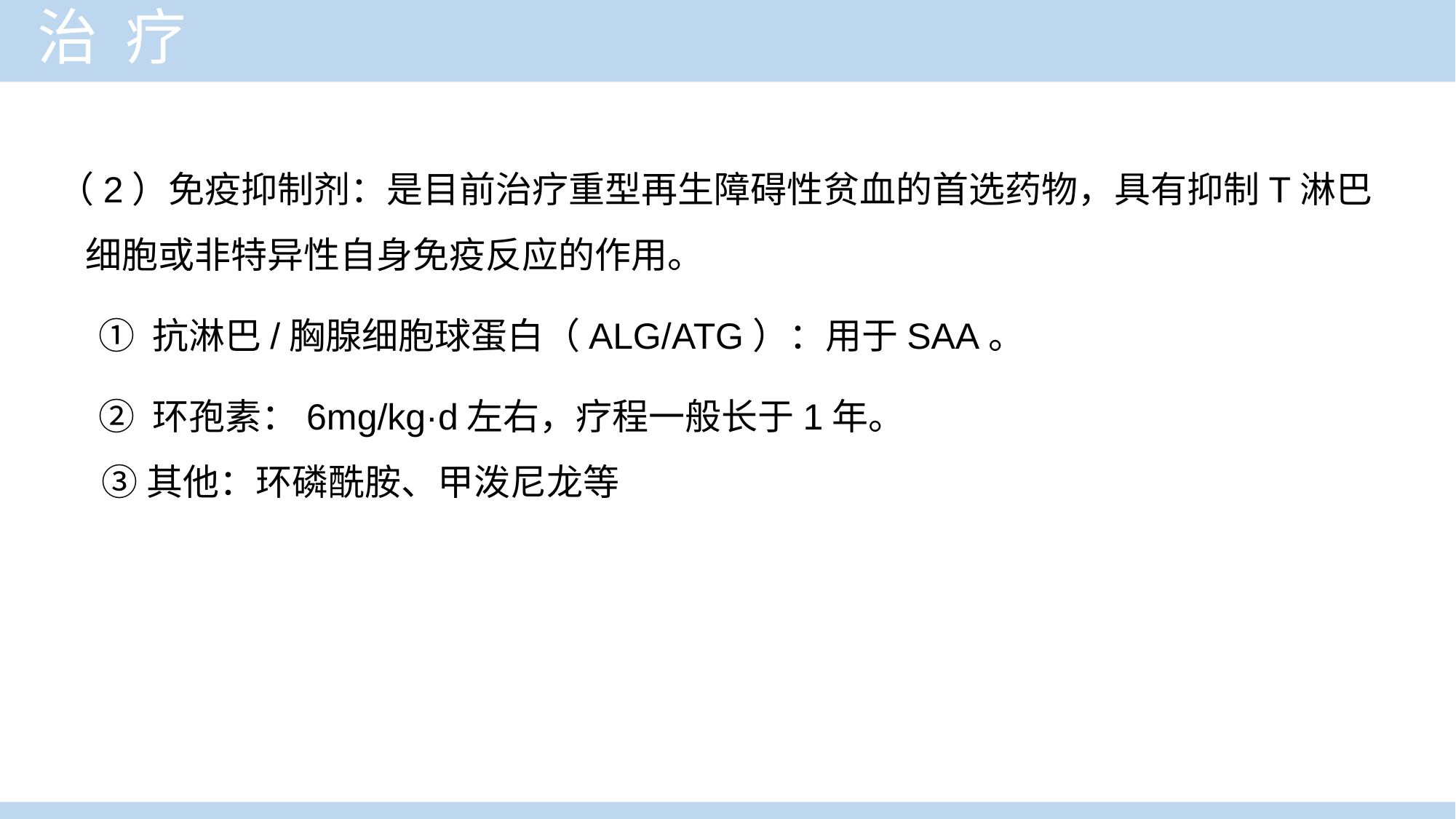

治  疗
（2）免疫抑制剂：是目前治疗重型再生障碍性贫血的首选药物，具有抑制T淋巴细胞或非特异性自身免疫反应的作用。
     ① 抗淋巴/胸腺细胞球蛋白（ALG/ATG）：用于SAA。
     ② 环孢素：6mg/kg·d左右，疗程一般长于1年。
  ③ 其他：环磷酰胺、甲泼尼龙等